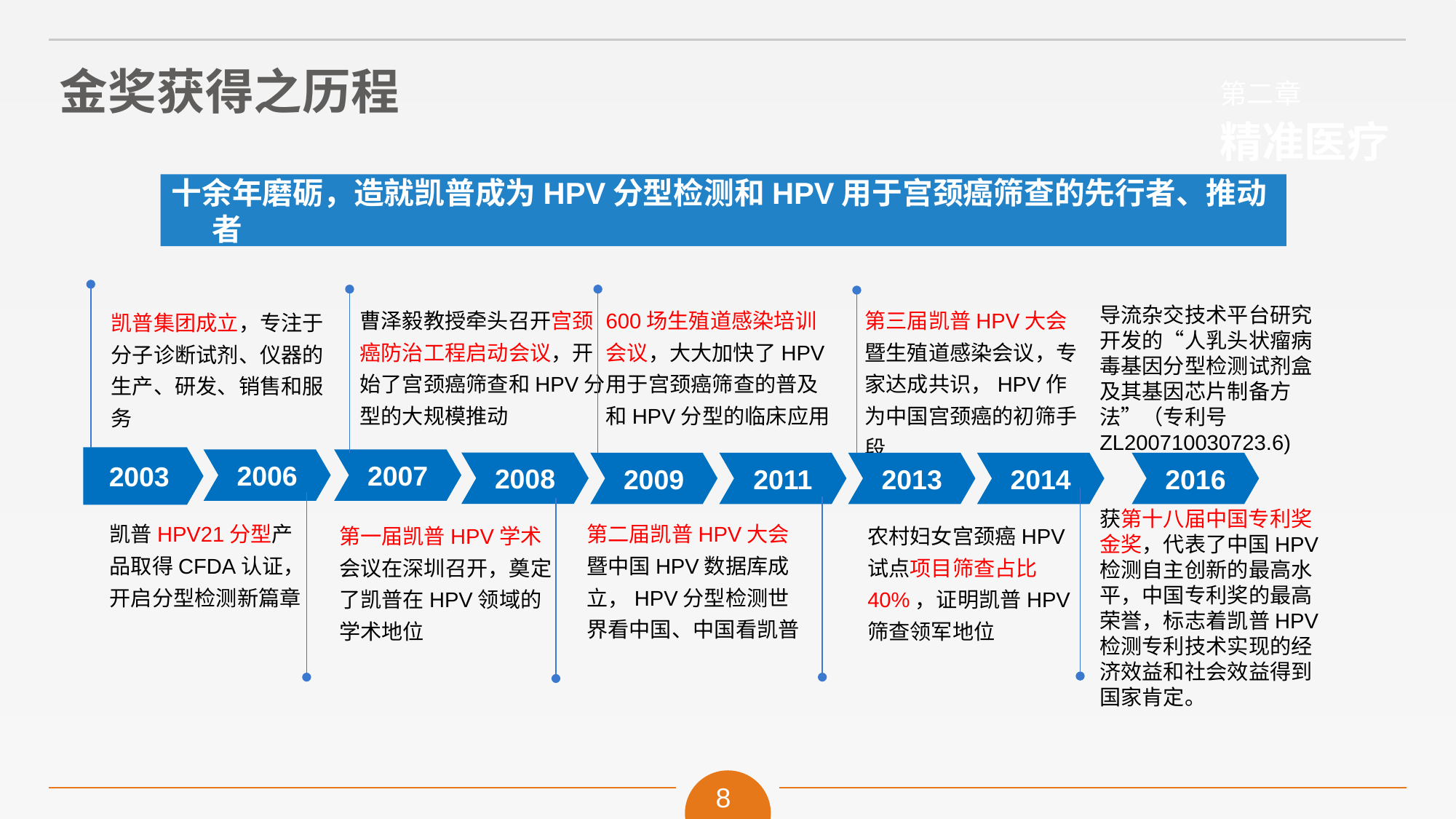

金奖获得之历程
十余年磨砺，造就凯普成为HPV分型检测和HPV用于宫颈癌筛查的先行者、推动者
曹泽毅教授牵头召开宫颈癌防治工程启动会议，开始了宫颈癌筛查和HPV分型的大规模推动
600场生殖道感染培训会议，大大加快了HPV用于宫颈癌筛查的普及和HPV分型的临床应用
第三届凯普HPV大会暨生殖道感染会议，专家达成共识，HPV作为中国宫颈癌的初筛手段
导流杂交技术平台研究开发的“人乳头状瘤病毒基因分型检测试剂盒及其基因芯片制备方法”（专利号ZL200710030723.6)

获第十八届中国专利奖金奖，代表了中国HPV检测自主创新的最高水平，中国专利奖的最高荣誉，标志着凯普HPV检测专利技术实现的经济效益和社会效益得到国家肯定。
凯普集团成立，专注于分子诊断试剂、仪器的生产、研发、销售和服务

2003
2006
2007
2008
2009
2011
2013
2014
2016
第二届凯普HPV大会暨中国HPV数据库成立，HPV分型检测世界看中国、中国看凯普
凯普HPV21分型产品取得CFDA认证，开启分型检测新篇章

农村妇女宫颈癌HPV试点项目筛查占比40%，证明凯普HPV筛查领军地位
第一届凯普HPV学术会议在深圳召开，奠定了凯普在HPV领域的学术地位